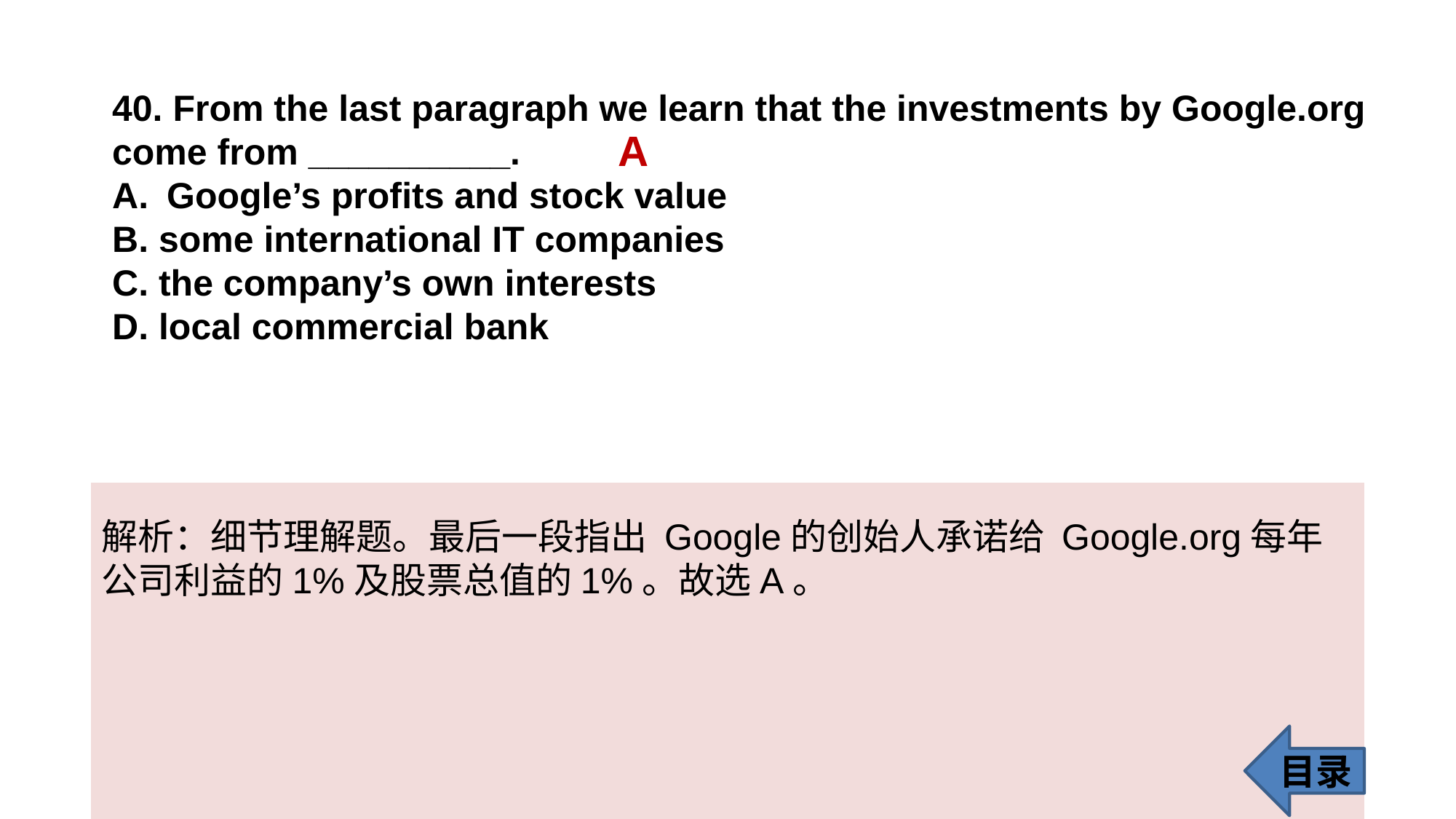

40. From the last paragraph we learn that the investments by Google.org come from __________.
Google’s profits and stock value
B. some international IT companies
C. the company’s own interests
D. local commercial bank
A

解析：细节理解题。最后一段指出 Google的创始人承诺给 Google.org每年公司利益的1%及股票总值的1%。故选A。
目录
43